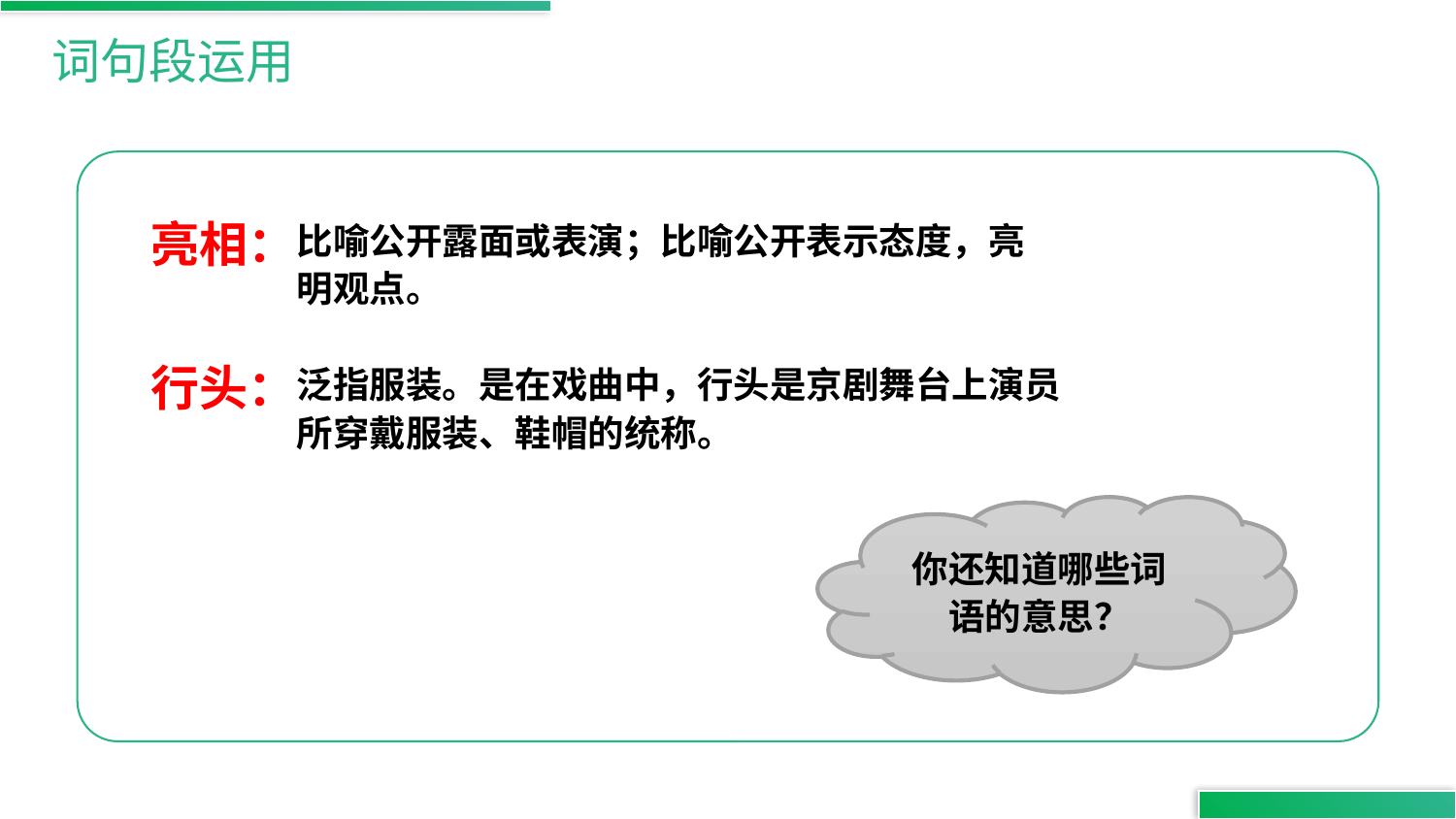

词句段运用
亮相：
比喻公开露面或表演；比喻公开表示态度，亮明观点。
行头：
泛指服装。是在戏曲中，行头是京剧舞台上演员所穿戴服装、鞋帽的统称。
你还知道哪些词语的意思？